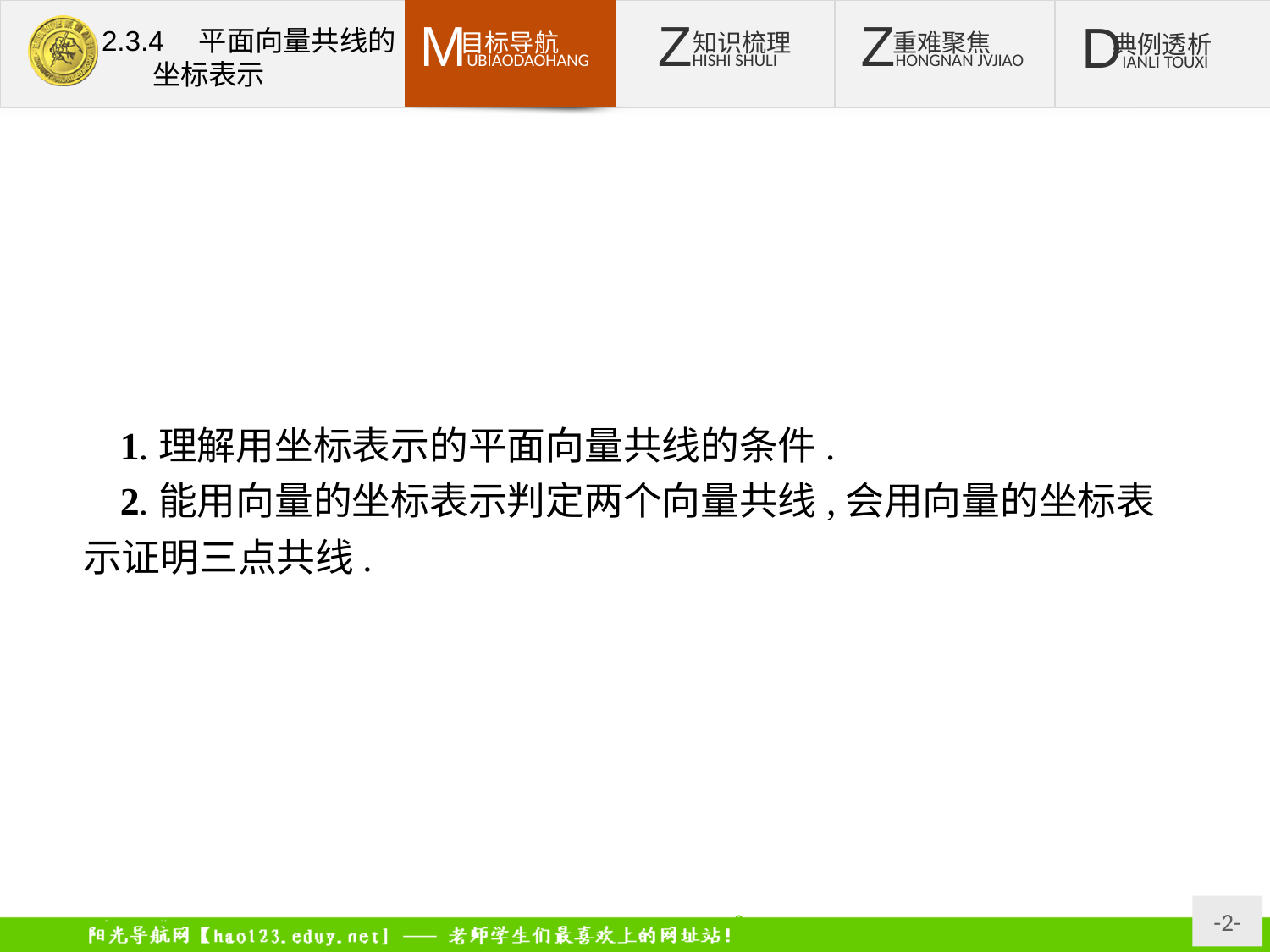

1.理解用坐标表示的平面向量共线的条件.
2.能用向量的坐标表示判定两个向量共线,会用向量的坐标表示证明三点共线.